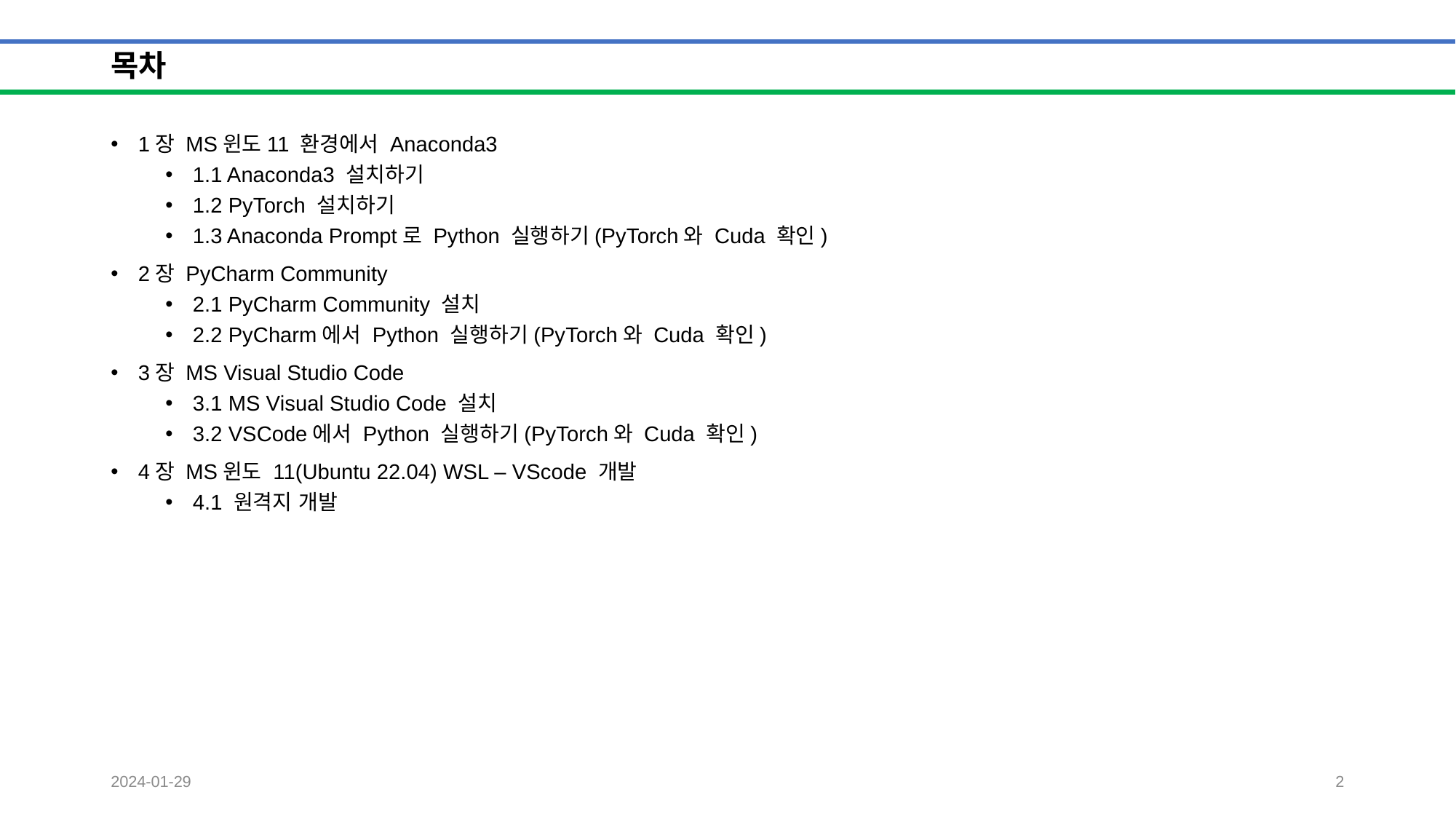

# 목차
1장 MS윈도11 환경에서 Anaconda3
1.1 Anaconda3 설치하기
1.2 PyTorch 설치하기
1.3 Anaconda Prompt로 Python 실행하기(PyTorch와 Cuda 확인)
2장 PyCharm Community
2.1 PyCharm Community 설치
2.2 PyCharm에서 Python 실행하기(PyTorch와 Cuda 확인)
3장 MS Visual Studio Code
3.1 MS Visual Studio Code 설치
3.2 VSCode에서 Python 실행하기(PyTorch와 Cuda 확인)
4장 MS윈도 11(Ubuntu 22.04) WSL – VScode 개발
4.1 원격지 개발
2024-01-29
2